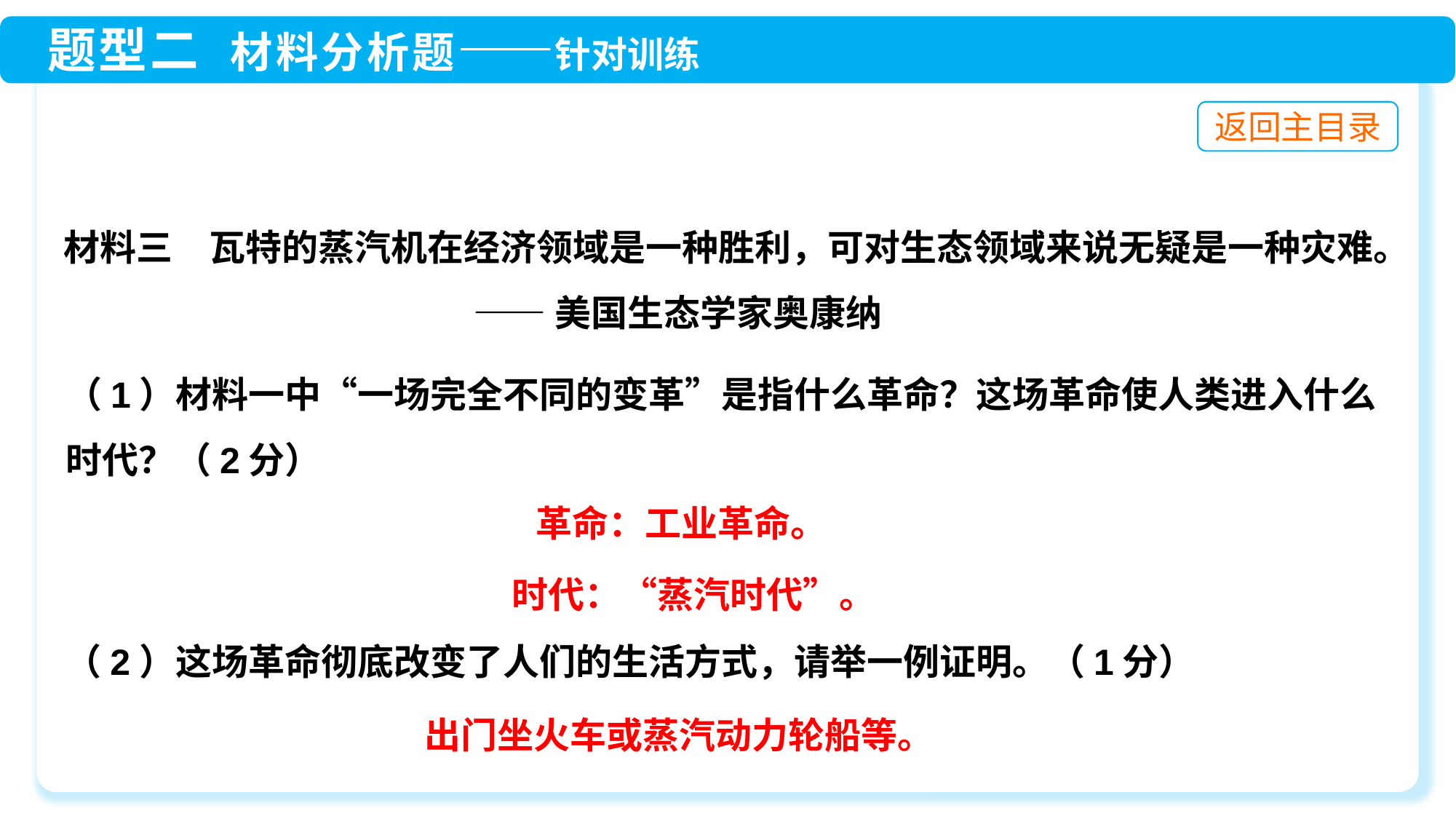

材料三　瓦特的蒸汽机在经济领域是一种胜利，可对生态领域来说无疑是一种灾难。
                                                  ——美国生态学家奥康纳
（1）材料一中“一场完全不同的变革”是指什么革命？这场革命使人类进入什么时代？（2分）
革命：工业革命。
时代：“蒸汽时代”。
（2）这场革命彻底改变了人们的生活方式，请举一例证明。（1分）
出门坐火车或蒸汽动力轮船等。